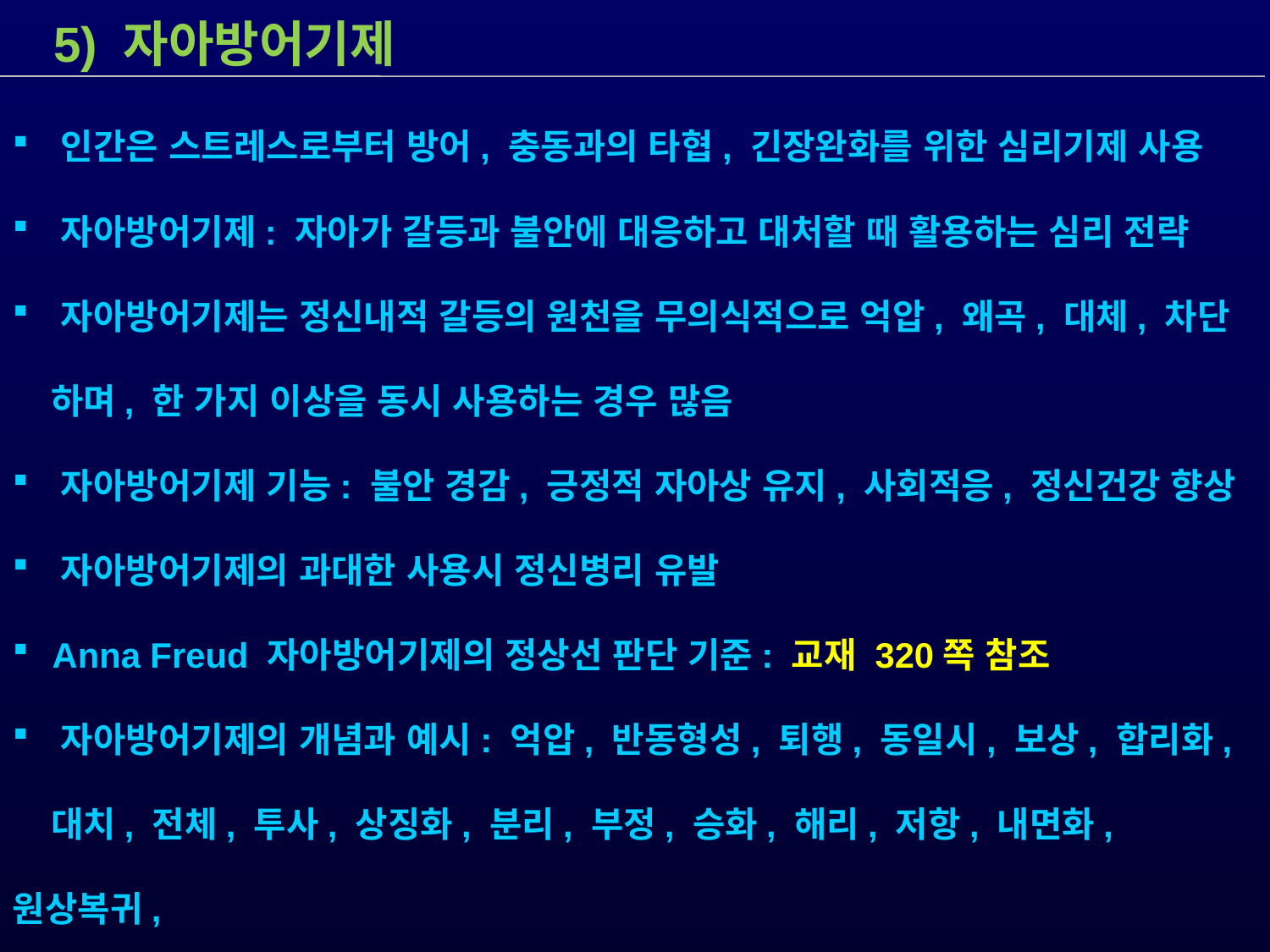

5) 자아방어기제
 인간은 스트레스로부터 방어, 충동과의 타협, 긴장완화를 위한 심리기제 사용
 자아방어기제: 자아가 갈등과 불안에 대응하고 대처할 때 활용하는 심리 전략
 자아방어기제는 정신내적 갈등의 원천을 무의식적으로 억압, 왜곡, 대체, 차단
   하며, 한 가지 이상을 동시 사용하는 경우 많음
 자아방어기제 기능: 불안 경감, 긍정적 자아상 유지, 사회적응, 정신건강 향상
 자아방어기제의 과대한 사용시 정신병리 유발
 Anna Freud 자아방어기제의 정상선 판단 기준: 교재 320쪽 참조
 자아방어기제의 개념과 예시: 억압, 반동형성, 퇴행, 동일시, 보상, 합리화,
   대치, 전체, 투사, 상징화, 분리, 부정, 승화, 해리, 저항, 내면화, 원상복귀,
   전환, 신체화, 역전, 지성화(교재 320-326쪽 참조)